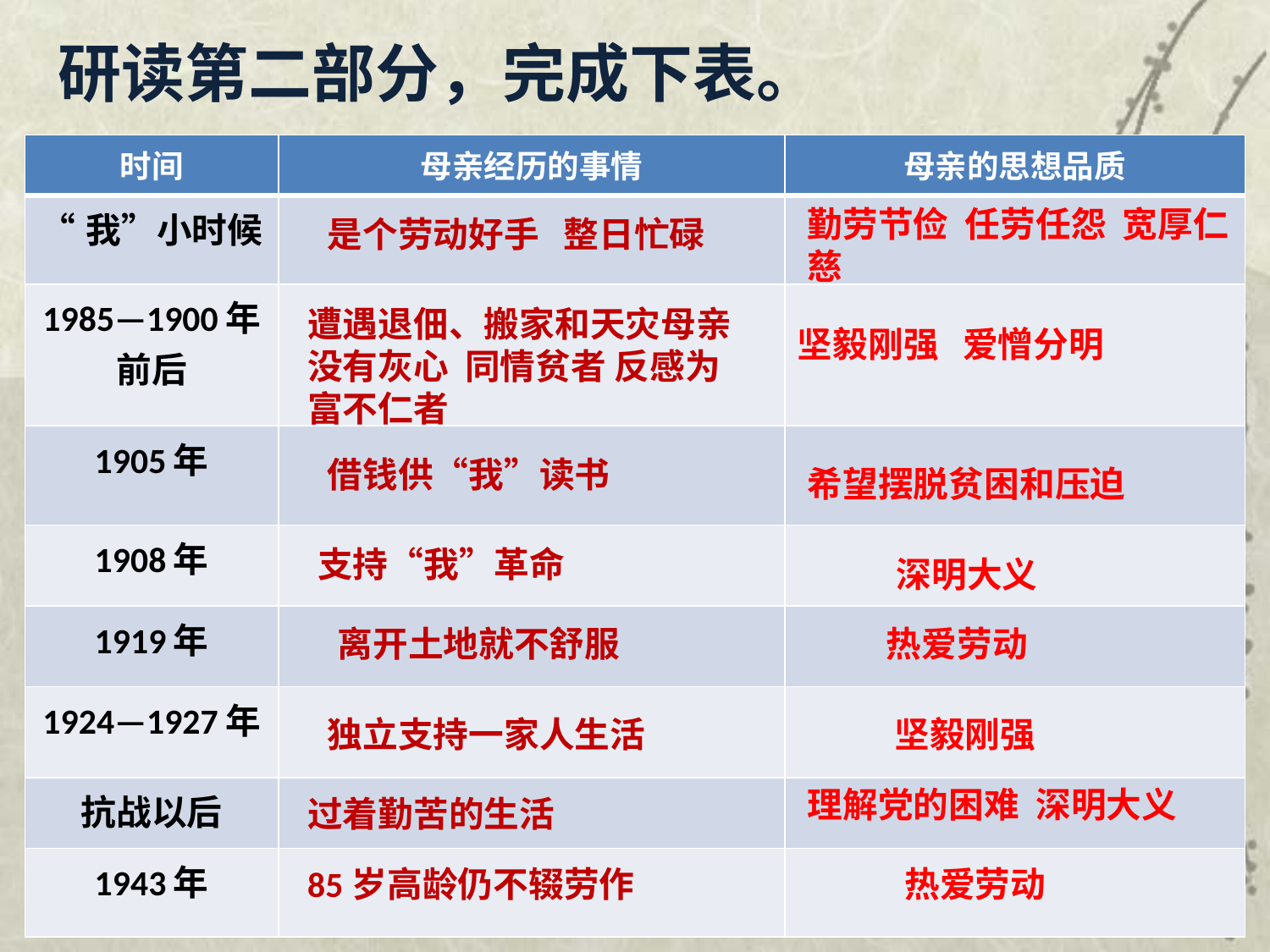

# 研读第二部分，完成下表。
| 时间 | 母亲经历的事情 | 母亲的思想品质 |
| --- | --- | --- |
| “我”小时候 |  |  |
| 1985—1900年前后 |  |  |
| 1905年 |  |  |
| 1908年 |  |  |
| 1919年 |  |  |
| 1924—1927年 |  |  |
| 抗战以后 |  |  |
| 1943年 |  |  |
勤劳节俭  任劳任怨  宽厚仁慈
是个劳动好手   整日忙碌
遭遇退佃、搬家和天灾母亲没有灰心  同情贫者 反感为富不仁者
坚毅刚强   爱憎分明
借钱供“我”读书
希望摆脱贫困和压迫
支持“我”革命
          深明大义
离开土地就不舒服
          热爱劳动
独立支持一家人生活
           坚毅刚强
理解党的困难  深明大义
过着勤苦的生活
85岁高龄仍不辍劳作
           热爱劳动